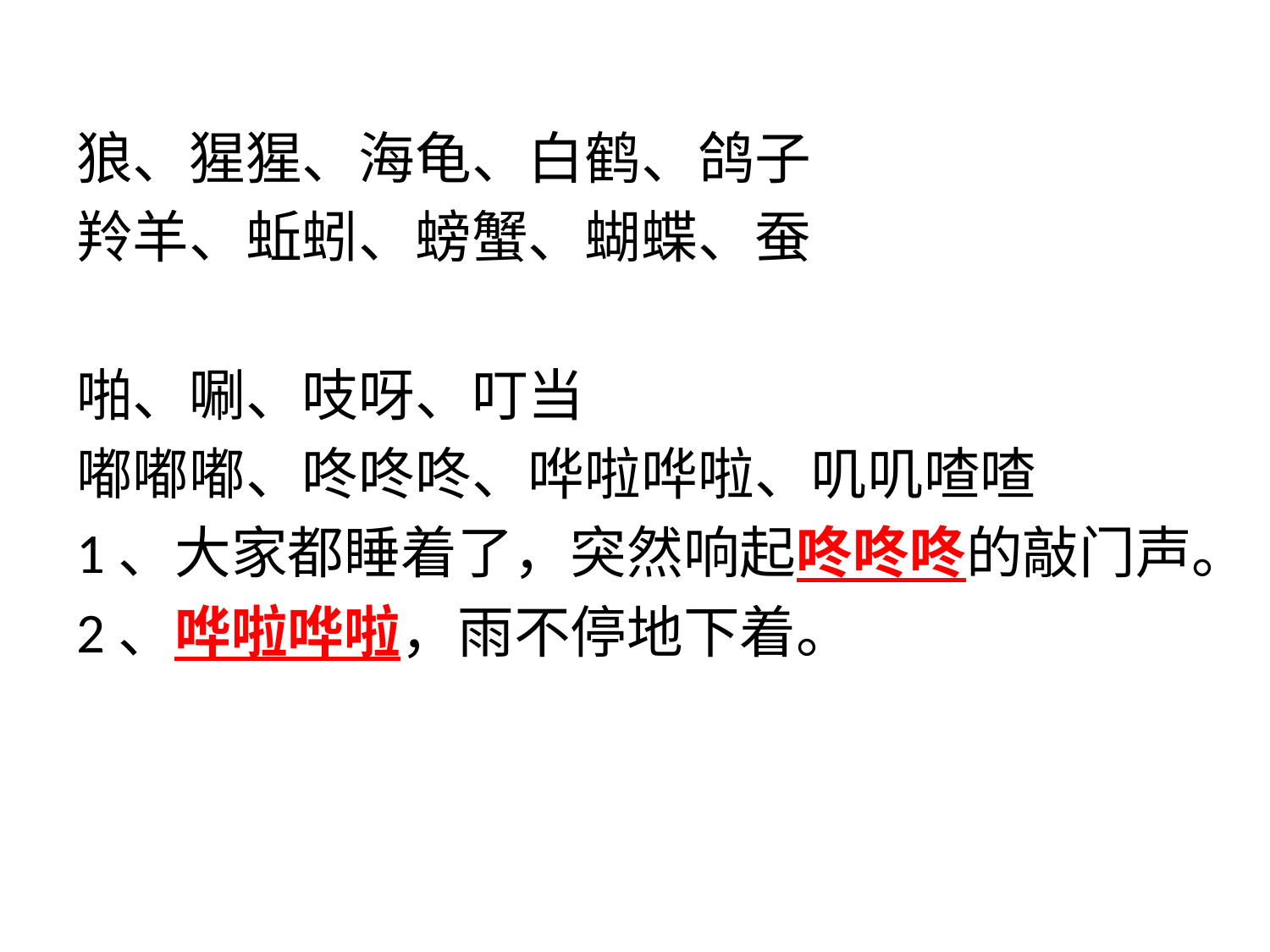

狼、猩猩、海龟、白鹤、鸽子
羚羊、蚯蚓、螃蟹、蝴蝶、蚕

啪、唰、吱呀、叮当
嘟嘟嘟、咚咚咚、哗啦哗啦、叽叽喳喳
1、大家都睡着了，突然响起咚咚咚的敲门声。
2、哗啦哗啦，雨不停地下着。